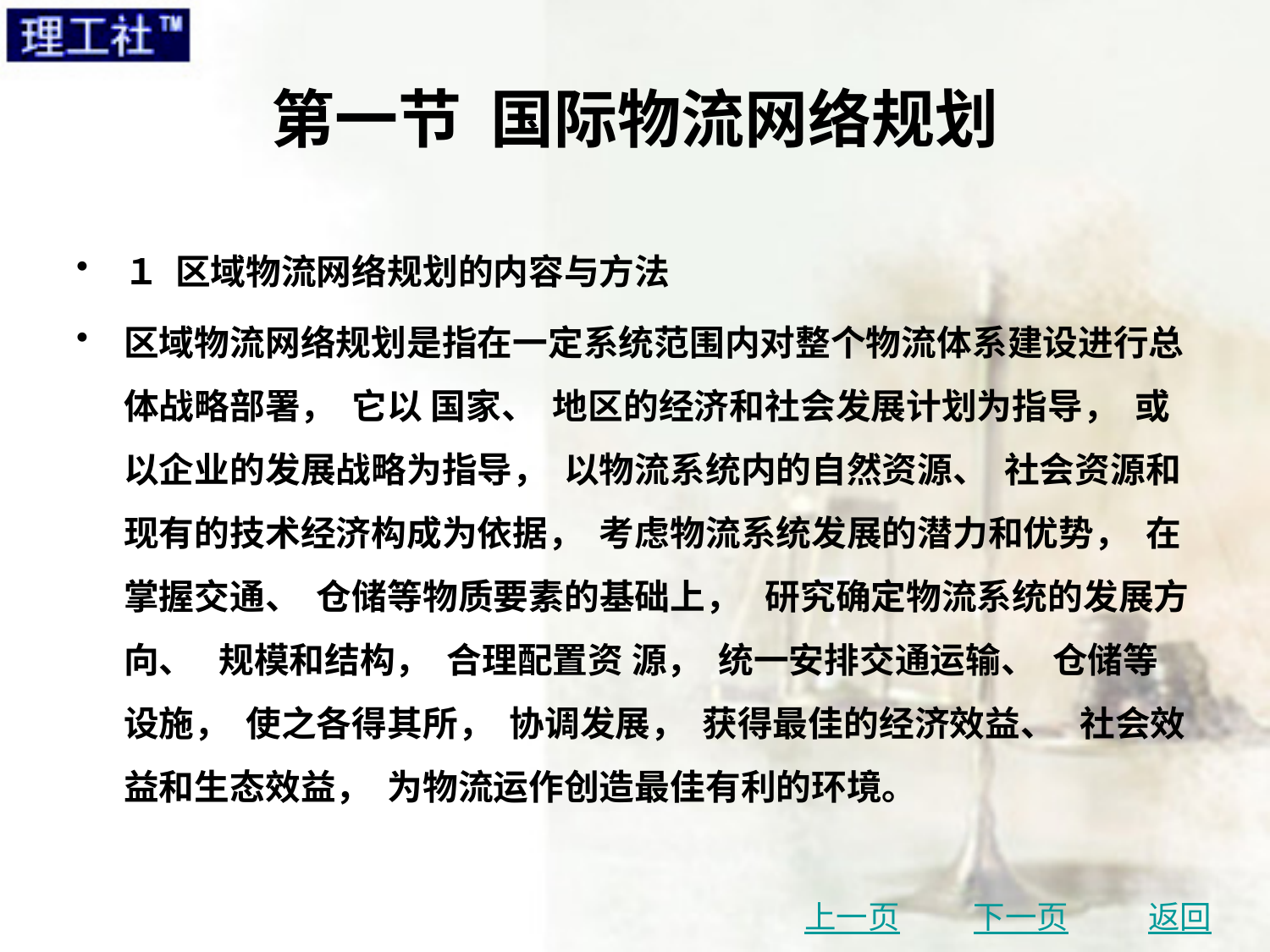

# 第一节  国际物流网络规划
１  区域物流网络规划的内容与方法
区域物流网络规划是指在一定系统范围内对整个物流体系建设进行总体战略部署，  它以 国家、  地区的经济和社会发展计划为指导，  或以企业的发展战略为指导，  以物流系统内的自然资源、  社会资源和现有的技术经济构成为依据，  考虑物流系统发展的潜力和优势，  在掌握交通、  仓储等物质要素的基础上，   研究确定物流系统的发展方向、   规模和结构，  合理配置资 源，  统一安排交通运输、  仓储等设施，  使之各得其所，  协调发展，  获得最佳的经济效益、   社会效益和生态效益，  为物流运作创造最佳有利的环境。
上一页
下一页
返回